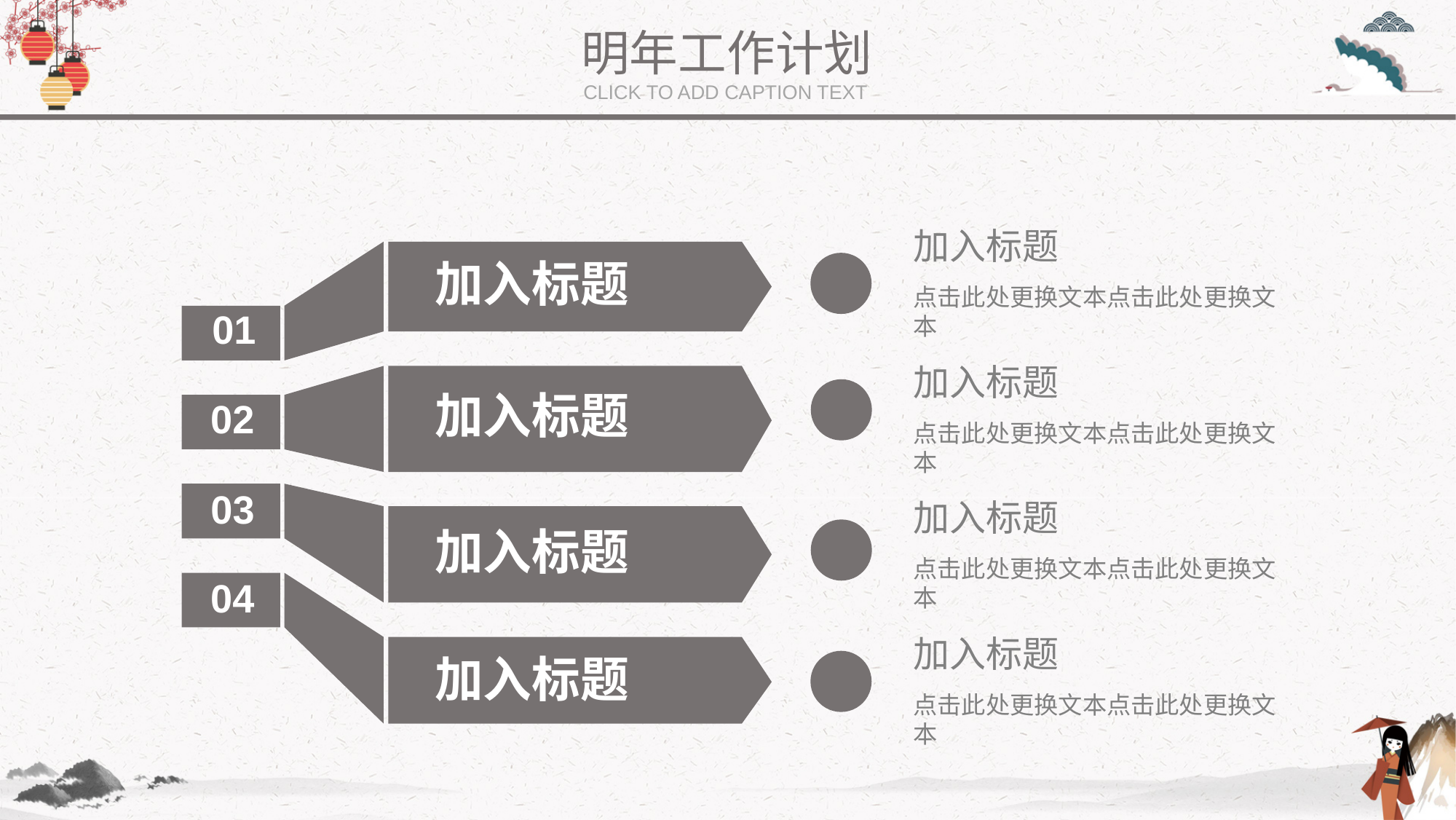

明年工作计划
CLICK TO ADD CAPTION TEXT

加入标题
点击此处更换文本点击此处更换文本

加入标题
点击此处更换文本点击此处更换文本

加入标题
点击此处更换文本点击此处更换文本

加入标题
点击此处更换文本点击此处更换文本

加入标题
01

加入标题
02

03

加入标题

04

加入标题